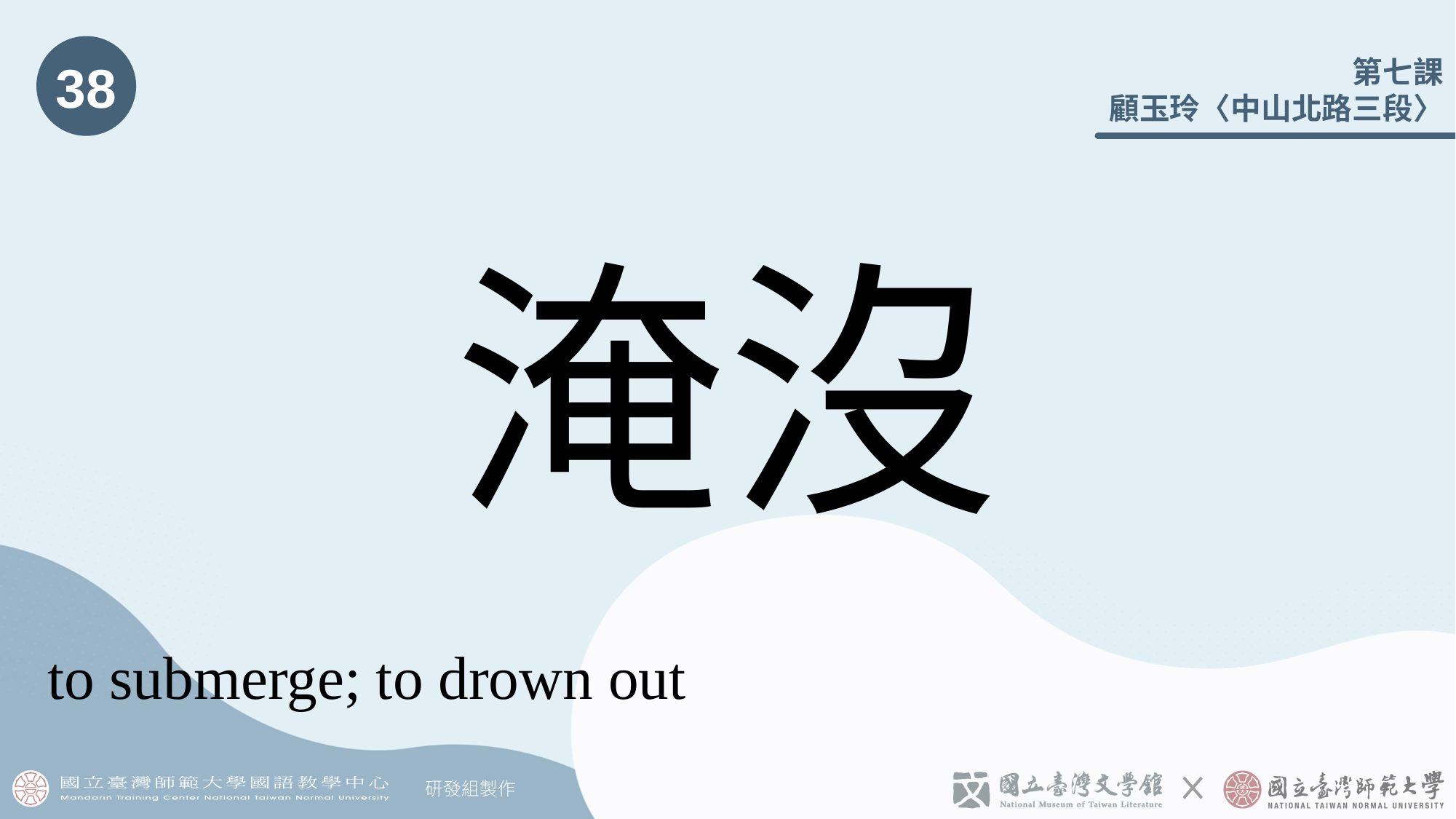

38
# 淹沒󠇡
to submerge; to drown out